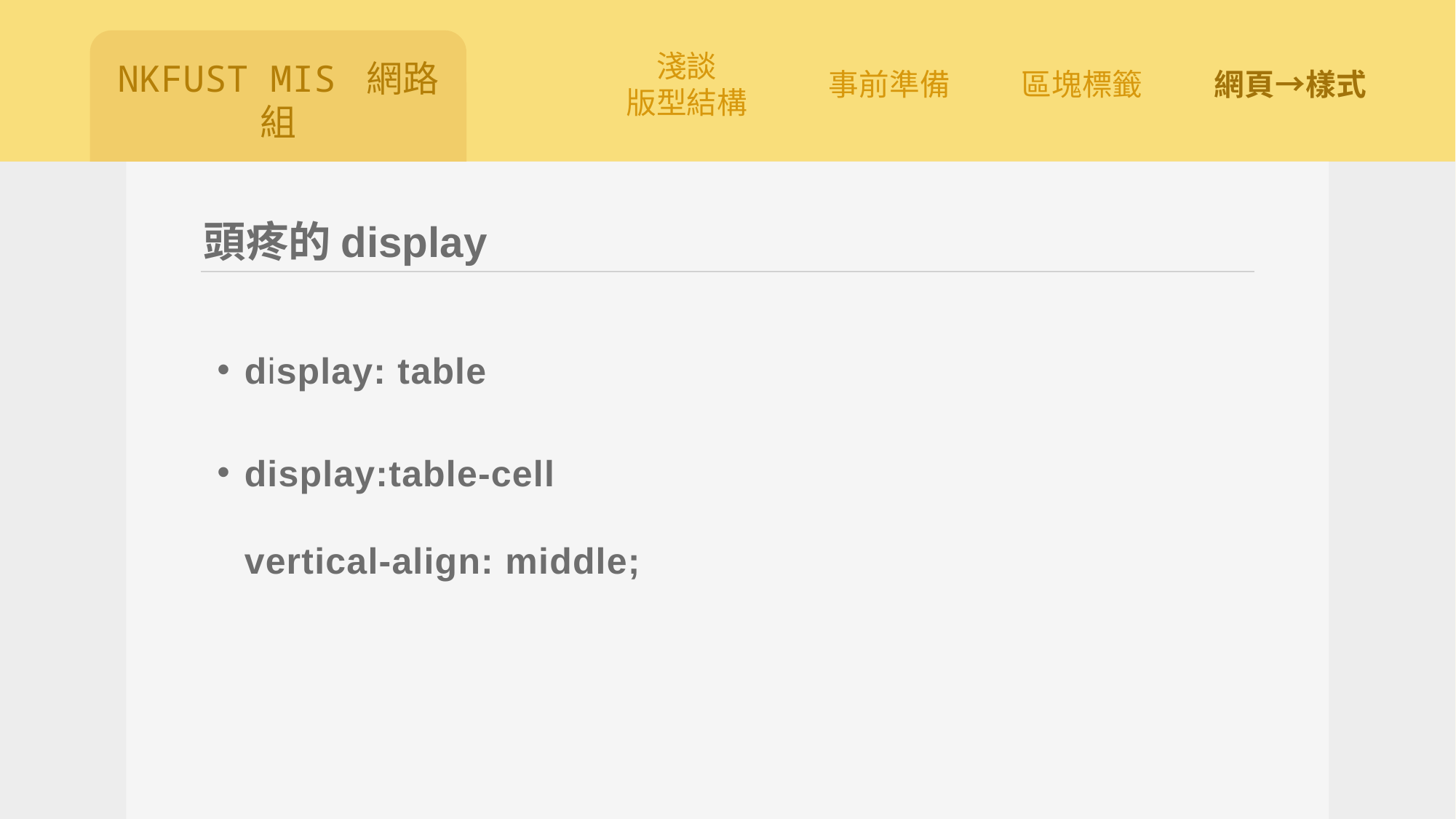

# 頭疼的display
display: table
display:table-cell
vertical-align: middle;